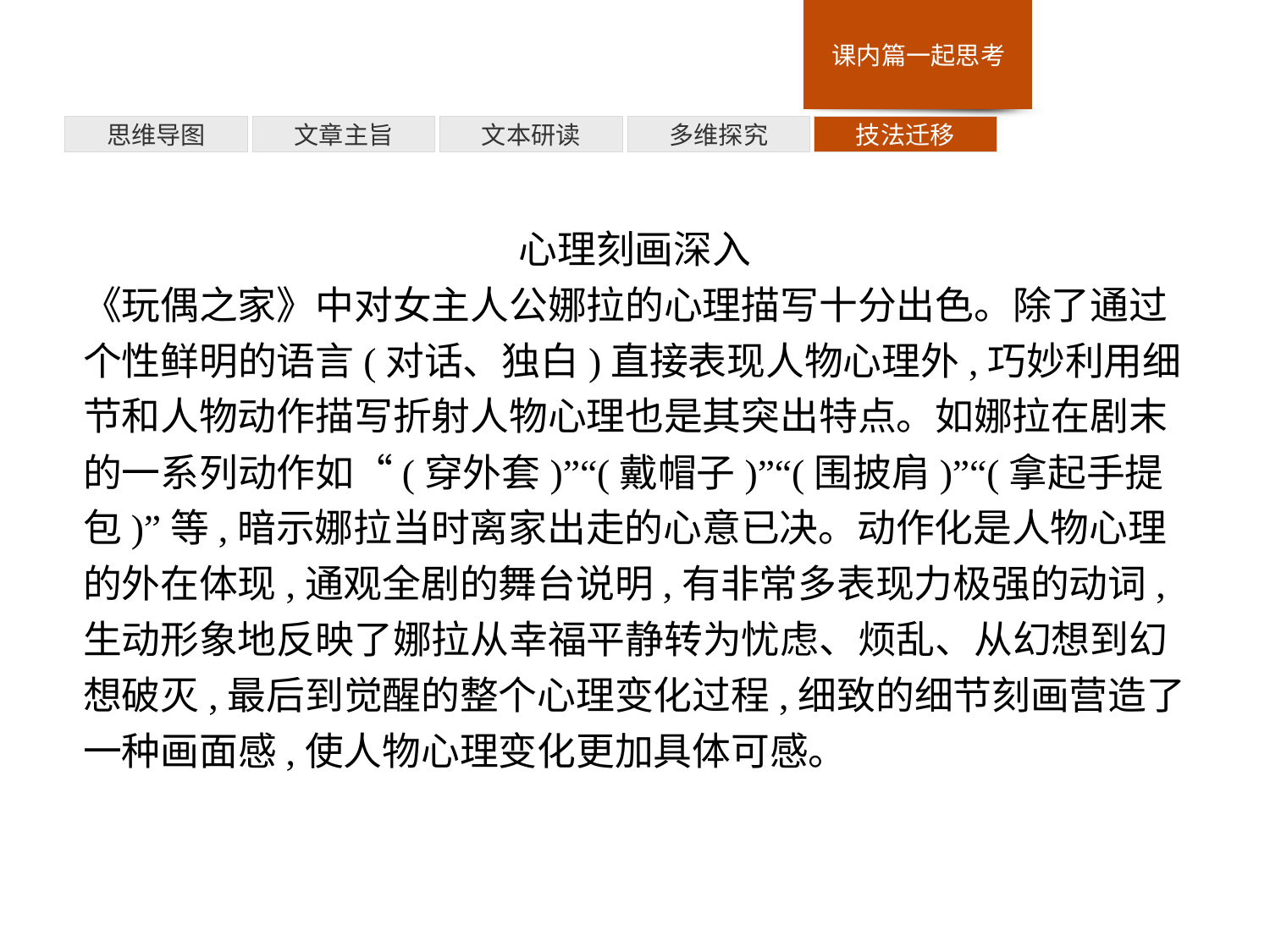

多维探究
思维导图
文章主旨
文本研读
技法迁移
心理刻画深入
《玩偶之家》中对女主人公娜拉的心理描写十分出色。除了通过个性鲜明的语言(对话、独白)直接表现人物心理外,巧妙利用细节和人物动作描写折射人物心理也是其突出特点。如娜拉在剧末的一系列动作如“(穿外套)”“(戴帽子)”“(围披肩)”“(拿起手提包)”等,暗示娜拉当时离家出走的心意已决。动作化是人物心理的外在体现,通观全剧的舞台说明,有非常多表现力极强的动词,生动形象地反映了娜拉从幸福平静转为忧虑、烦乱、从幻想到幻想破灭,最后到觉醒的整个心理变化过程,细致的细节刻画营造了一种画面感,使人物心理变化更加具体可感。